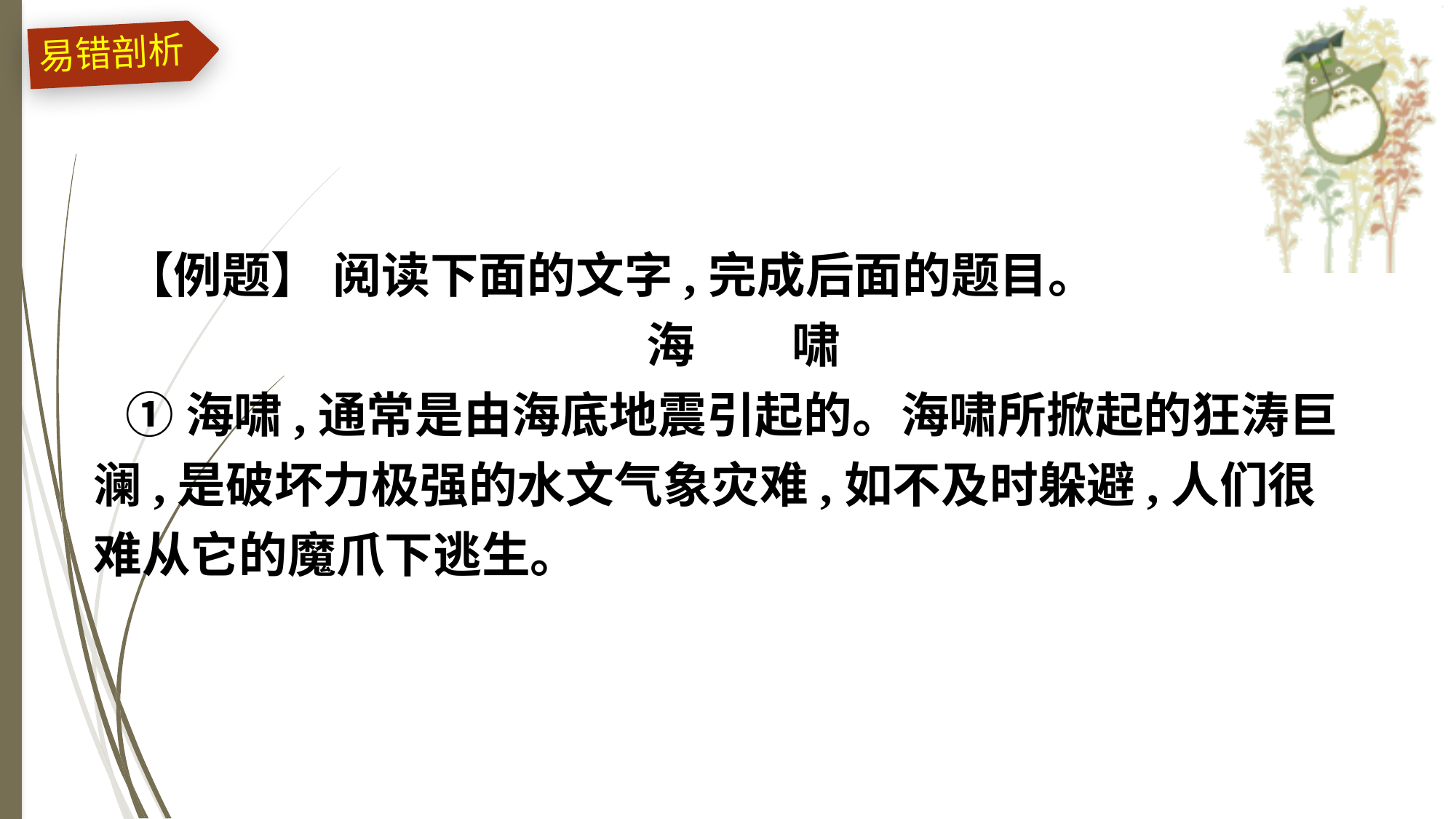

易错剖析
【例题】 阅读下面的文字,完成后面的题目。
海　　啸
①海啸,通常是由海底地震引起的。海啸所掀起的狂涛巨澜,是破坏力极强的水文气象灾难,如不及时躲避,人们很难从它的魔爪下逃生。